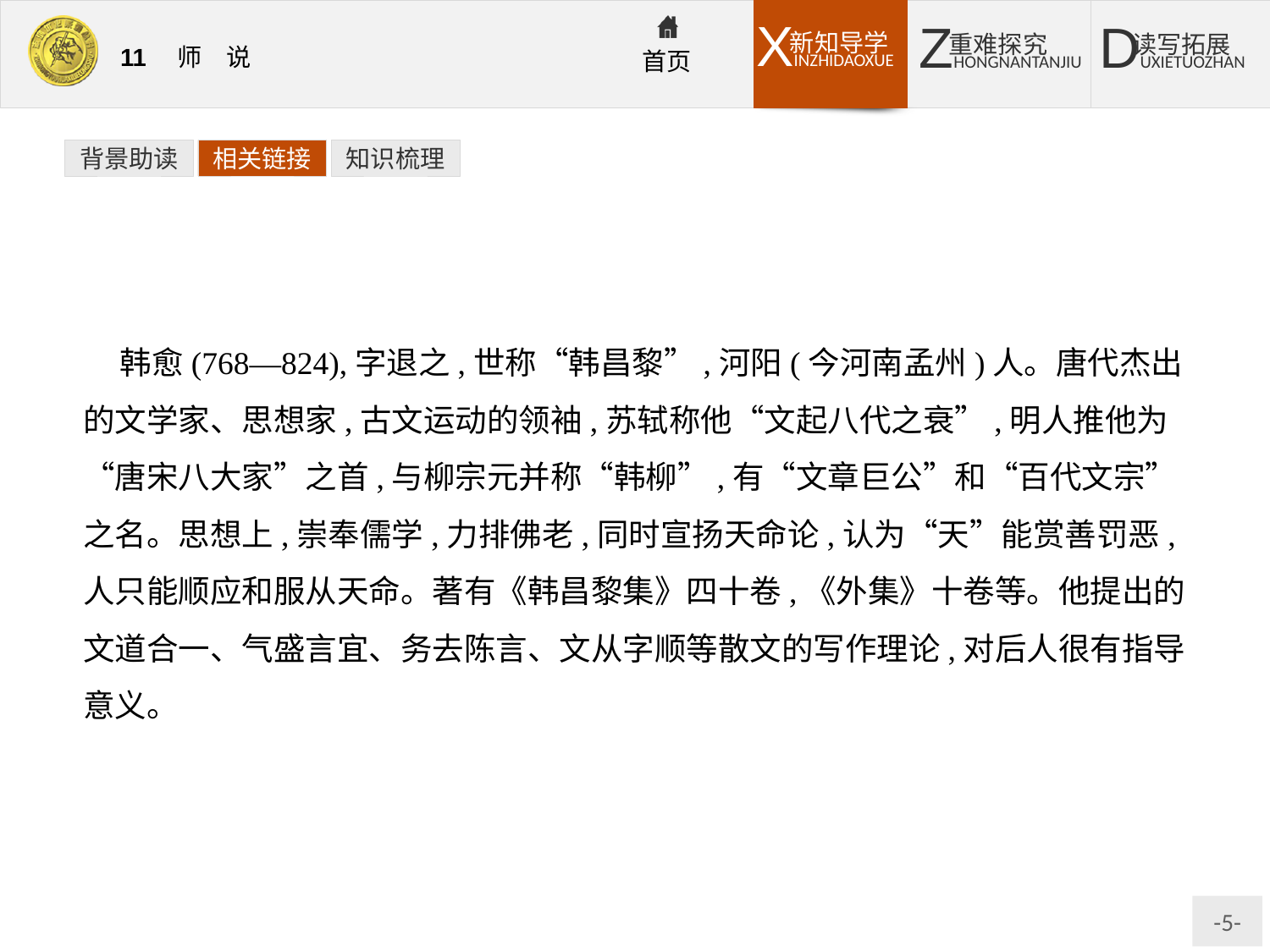

背景助读
相关链接
知识梳理
韩愈(768—824),字退之,世称“韩昌黎”,河阳(今河南孟州)人。唐代杰出的文学家、思想家,古文运动的领袖,苏轼称他“文起八代之衰”,明人推他为“唐宋八大家”之首,与柳宗元并称“韩柳”,有“文章巨公”和“百代文宗”之名。思想上,崇奉儒学,力排佛老,同时宣扬天命论,认为“天”能赏善罚恶,人只能顺应和服从天命。著有《韩昌黎集》四十卷,《外集》十卷等。他提出的文道合一、气盛言宜、务去陈言、文从字顺等散文的写作理论,对后人很有指导意义。